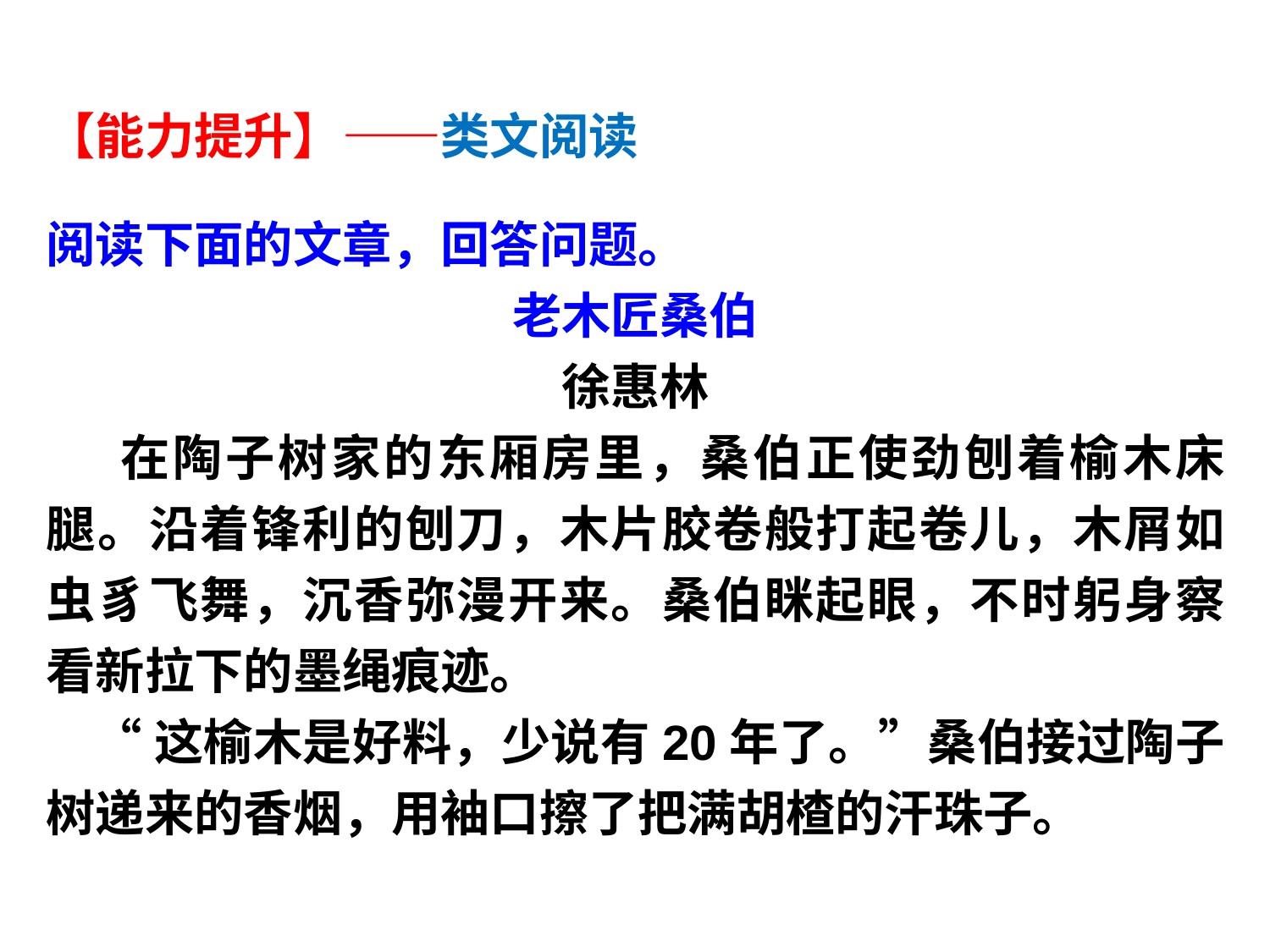

【能力提升】——类文阅读
阅读下面的文章，回答问题。
老木匠桑伯
徐惠林
    在陶子树家的东厢房里，桑伯正使劲刨着榆木床腿。沿着锋利的刨刀，木片胶卷般打起卷儿，木屑如虫豸飞舞，沉香弥漫开来。桑伯眯起眼，不时躬身察看新拉下的墨绳痕迹。
    “这榆木是好料，少说有20年了。”桑伯接过陶子树递来的香烟，用袖口擦了把满胡楂的汗珠子。